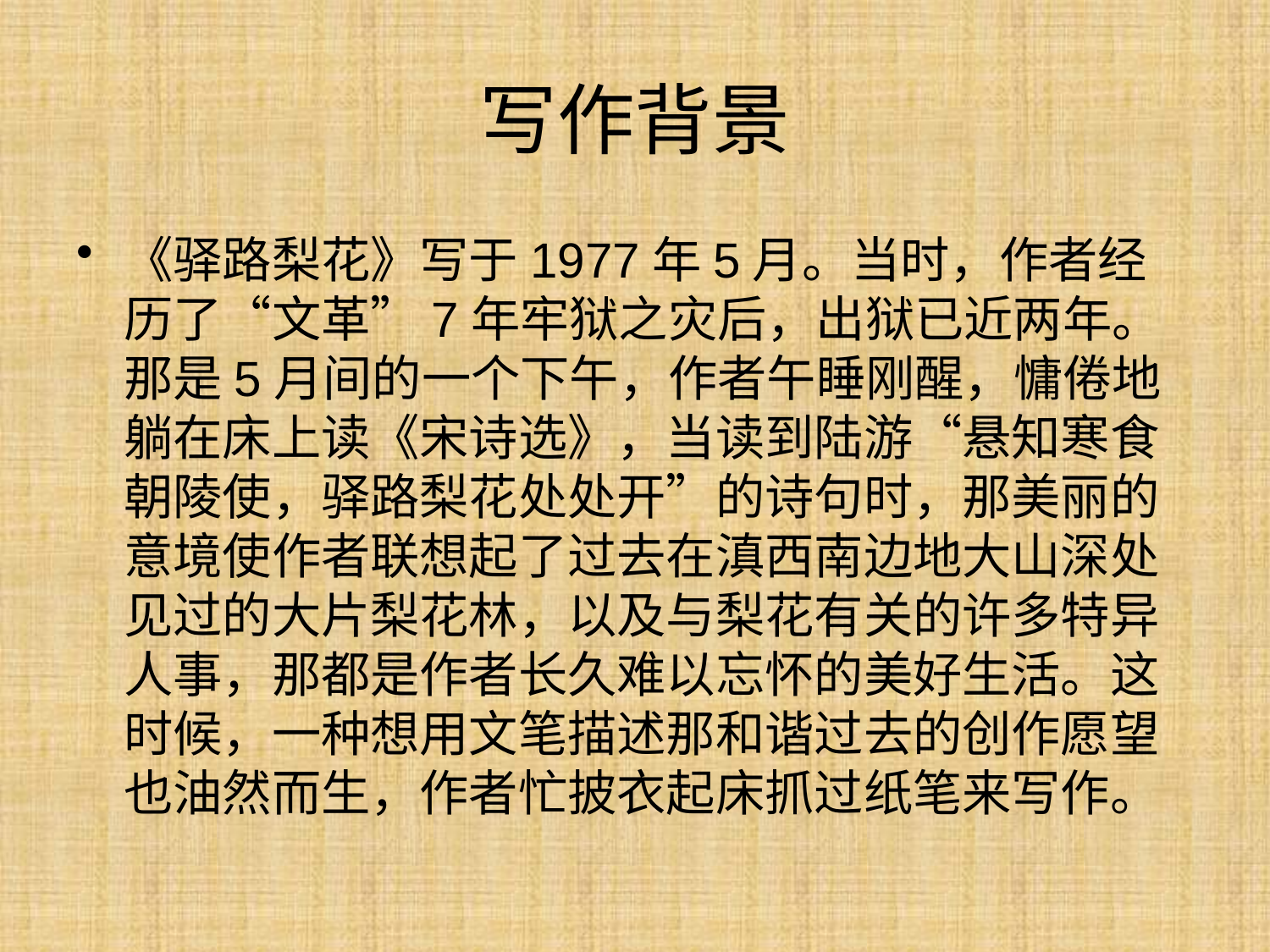

# 写作背景
《驿路梨花》写于1977年5月。当时，作者经历了“文革”7年牢狱之灾后，出狱已近两年。那是5月间的一个下午，作者午睡刚醒，慵倦地躺在床上读《宋诗选》，当读到陆游“悬知寒食朝陵使，驿路梨花处处开”的诗句时，那美丽的意境使作者联想起了过去在滇西南边地大山深处见过的大片梨花林，以及与梨花有关的许多特异人事，那都是作者长久难以忘怀的美好生活。这时候，一种想用文笔描述那和谐过去的创作愿望也油然而生，作者忙披衣起床抓过纸笔来写作。